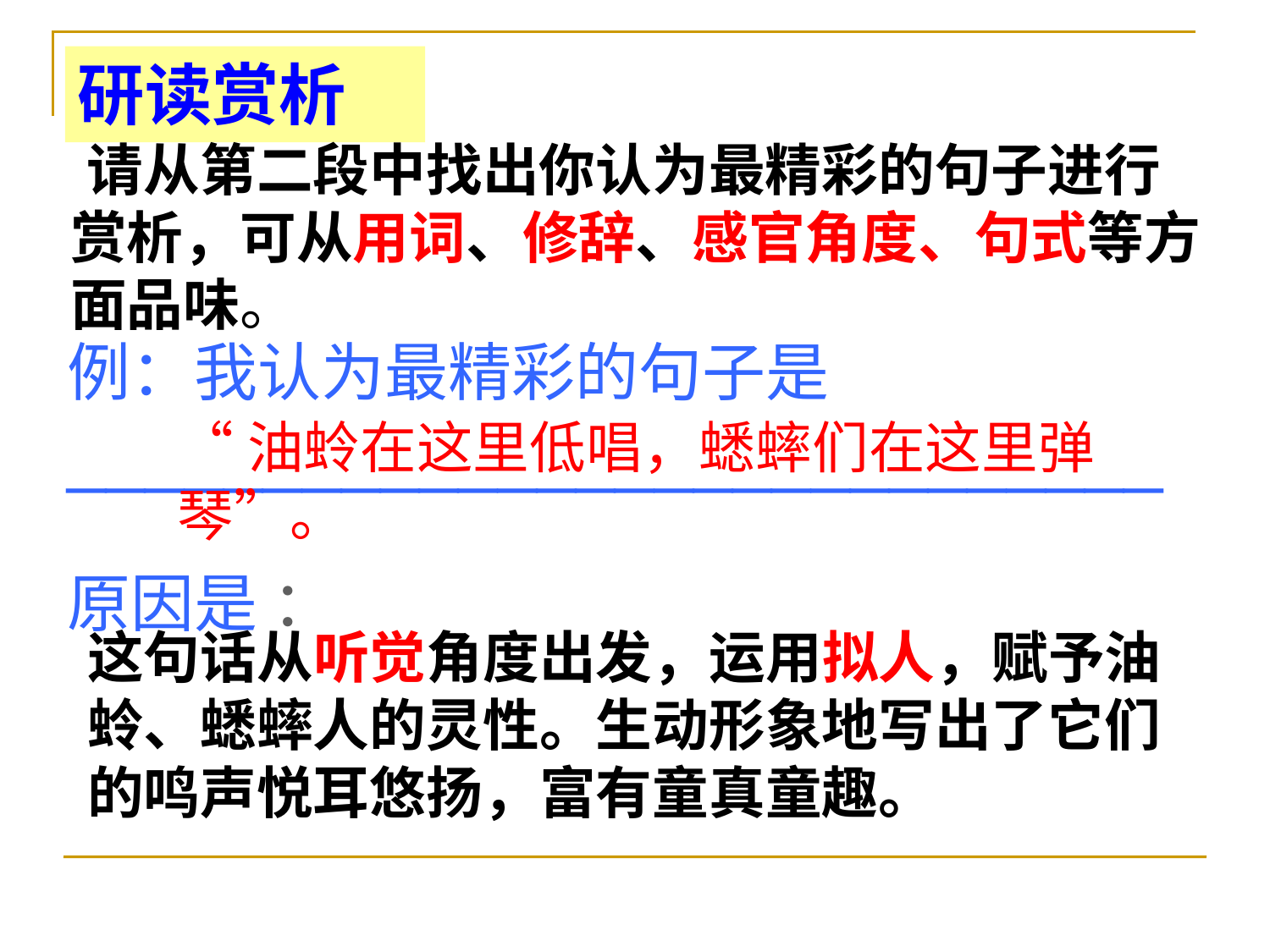

# 研读赏析
    请从第二段中找出你认为最精彩的句子进行赏析，可从用词、修辞、感官角度、句式等方面品味。
例：我认为最精彩的句子是____________________________
原因是 ：
“油蛉在这里低唱，蟋蟀们在这里弹琴”。
这句话从听觉角度出发，运用拟人，赋予油蛉、蟋蟀人的灵性。生动形象地写出了它们的鸣声悦耳悠扬，富有童真童趣。